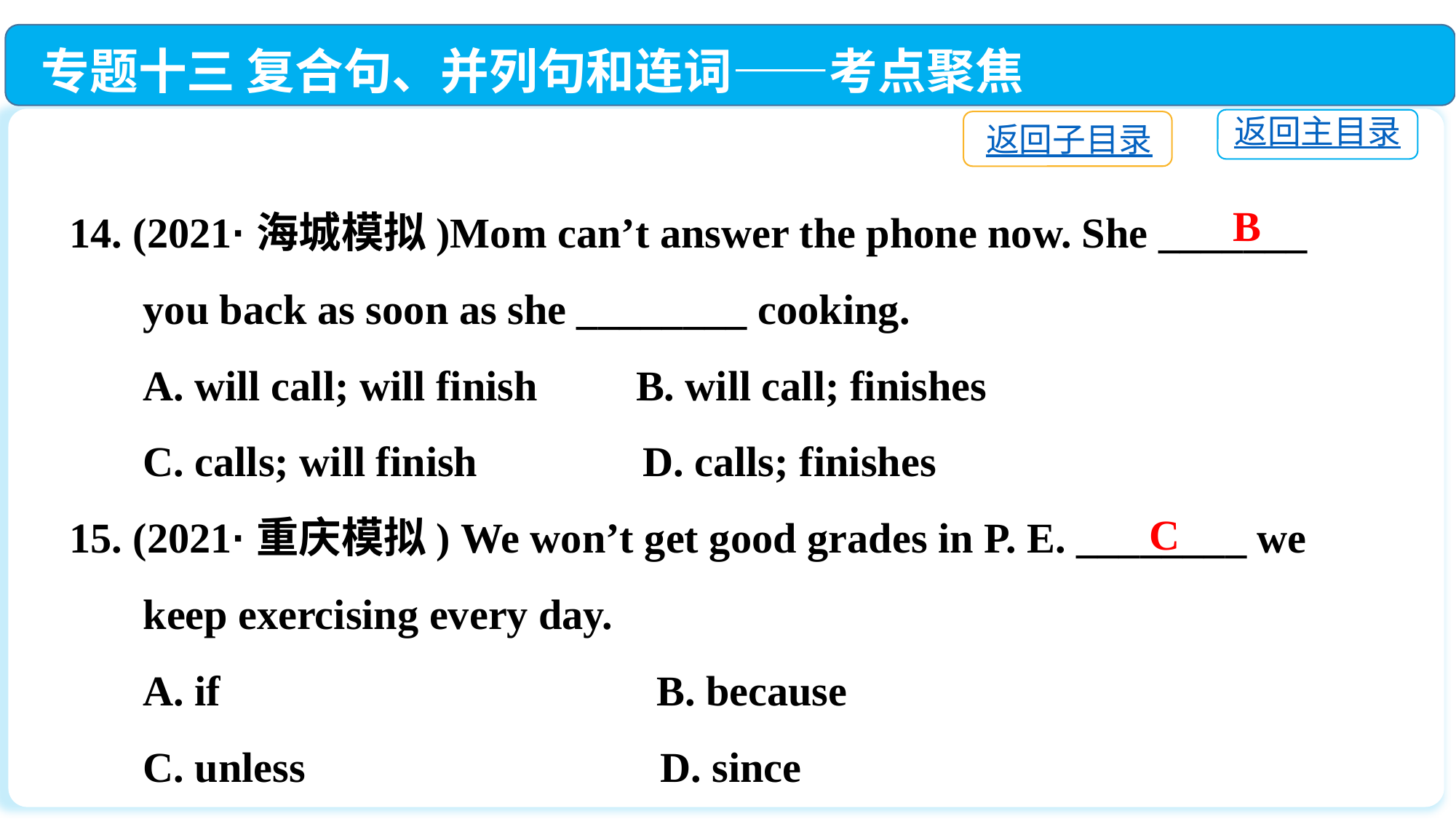

专题十三 复合句、并列句和连词——考点聚焦

返回主目录

返回子目录
14. (2021·海城模拟)Mom can’t answer the phone now. She _______
       you back as soon as she ________ cooking.
       A. will call; will finish	  B. will call; finishes
       C. calls; will finish	             D. calls; finishes
15. (2021·重庆模拟) We won’t get good grades in P. E. ________ we
       keep exercising every day.
       A. if	                                   B. because
       C. unless	                         D. since
B
C